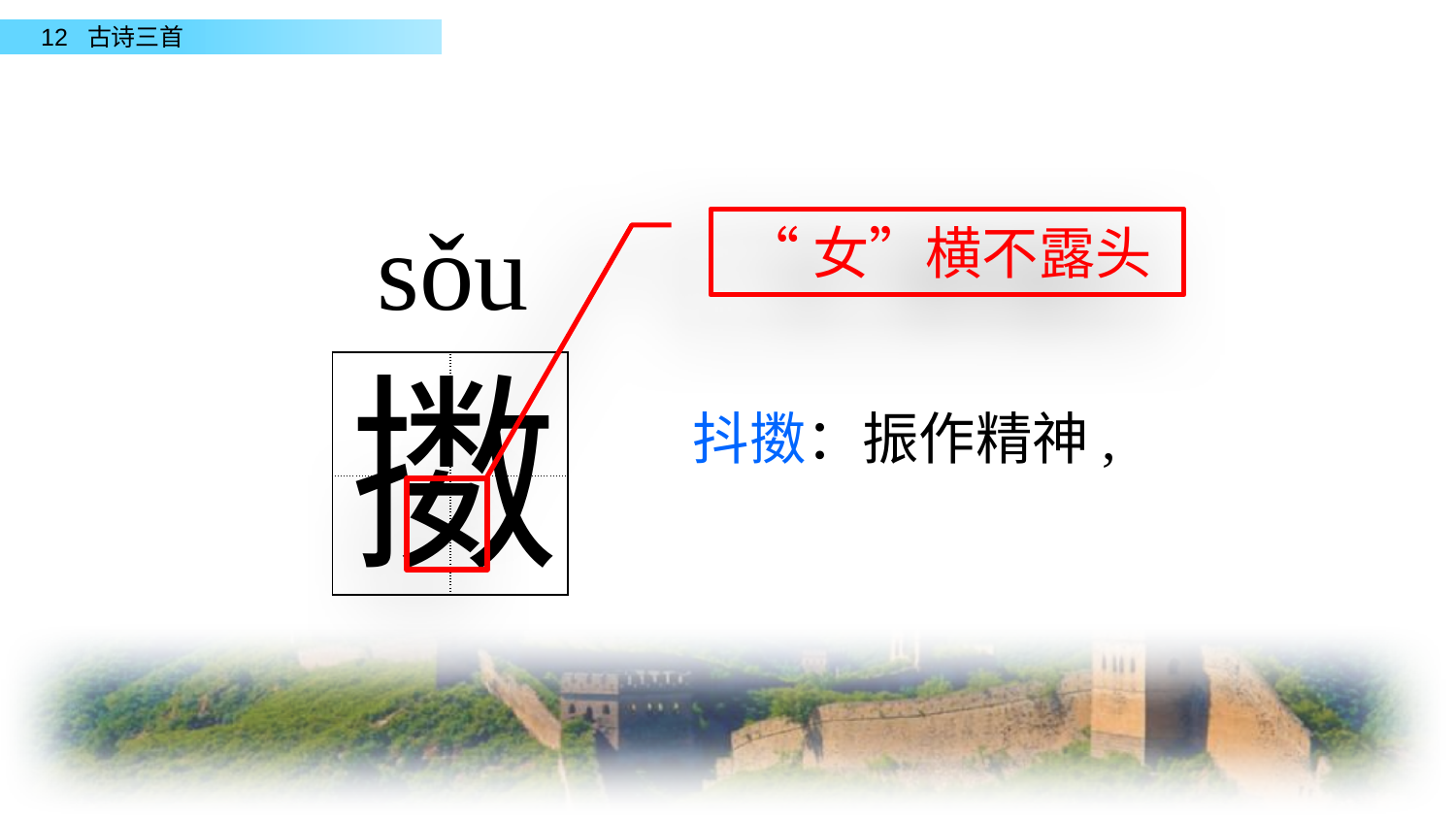

sǒu
“女”横不露头
擞
|  |  |
| --- | --- |
|  |  |
抖擞：振作精神,